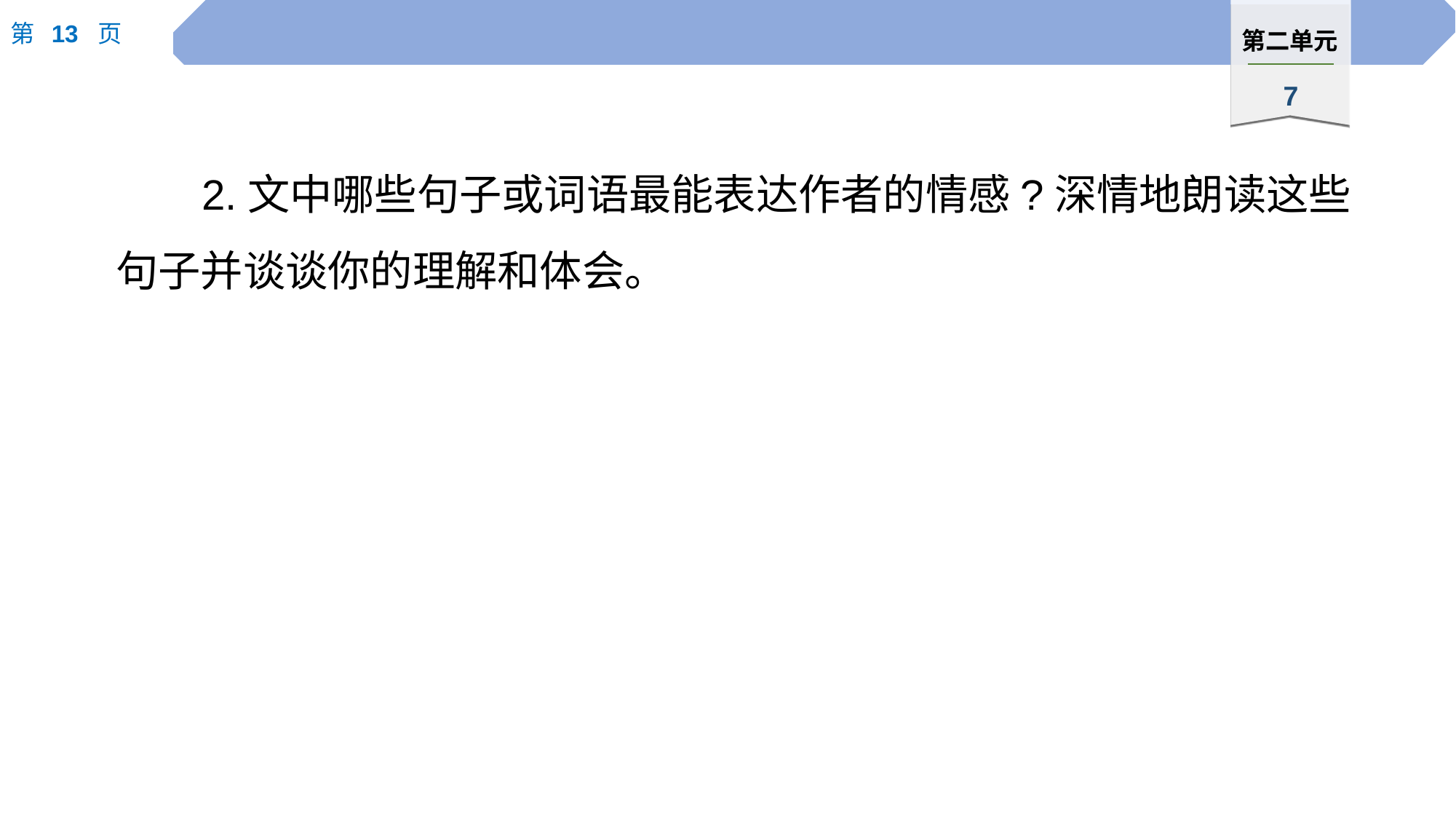

2.文中哪些句子或词语最能表达作者的情感?深情地朗读这些句子并谈谈你的理解和体会。